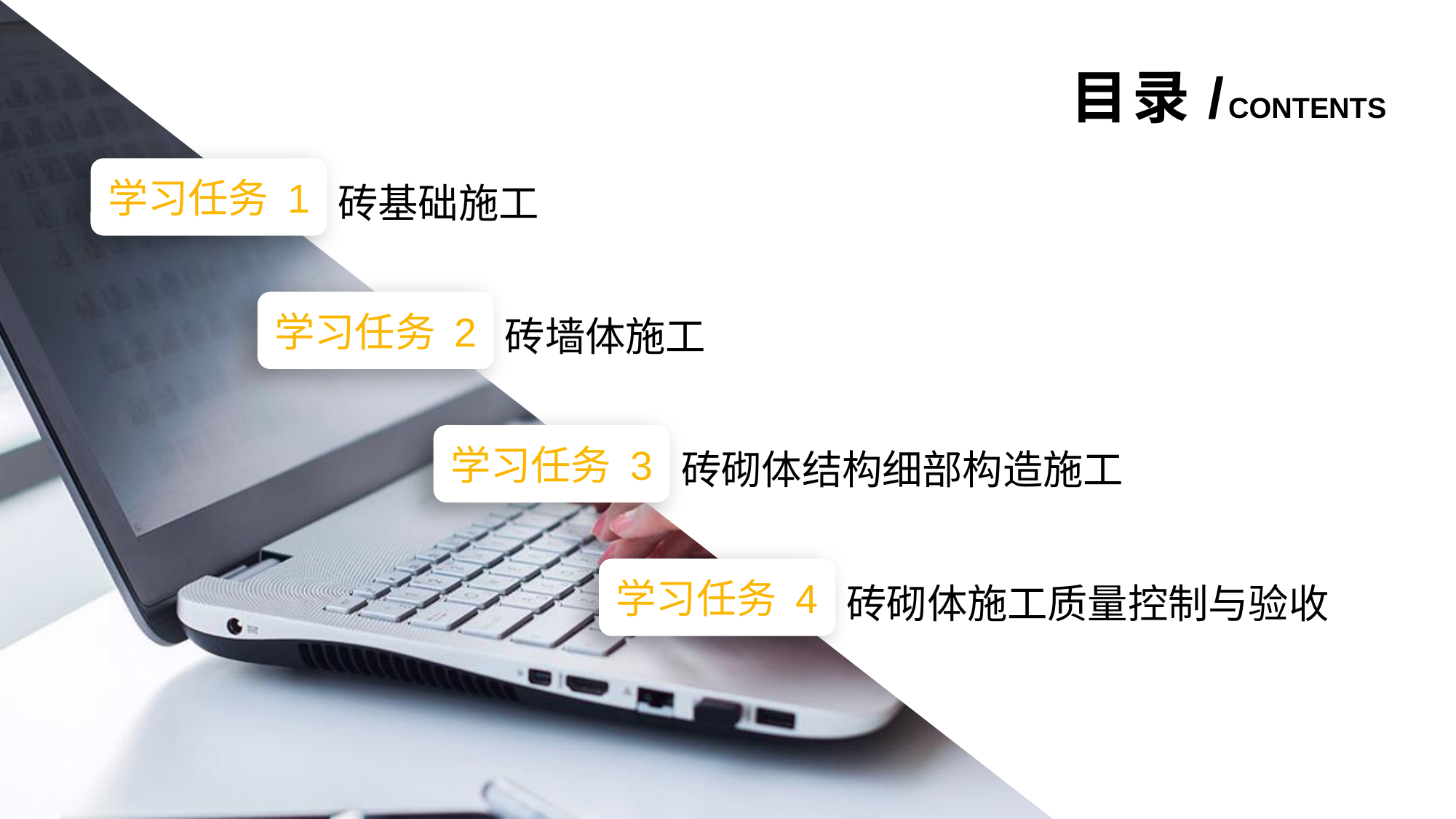

目录/contents
学习任务 1
砖基础施工
学习任务 2
砖墙体施工
学习任务 3
砖砌体结构细部构造施工
学习任务 4
砖砌体施工质量控制与验收